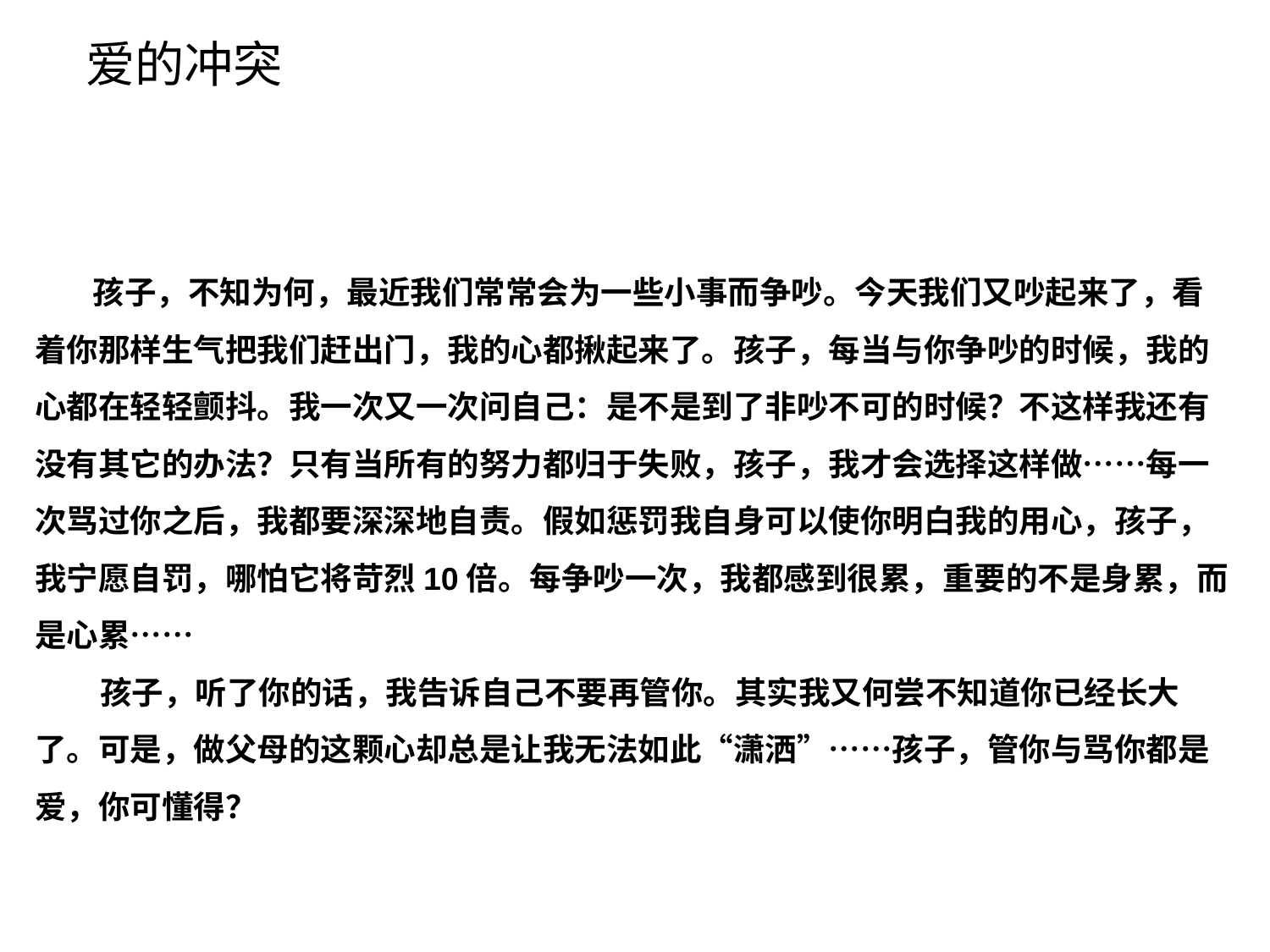

# 爱的冲突
妈妈的心里话
       孩子，不知为何，最近我们常常会为一些小事而争吵。今天我们又吵起来了，看着你那样生气把我们赶出门，我的心都揪起来了。孩子，每当与你争吵的时候，我的心都在轻轻颤抖。我一次又一次问自己：是不是到了非吵不可的时候？不这样我还有没有其它的办法？只有当所有的努力都归于失败，孩子，我才会选择这样做……每一次骂过你之后，我都要深深地自责。假如惩罚我自身可以使你明白我的用心，孩子，我宁愿自罚，哪怕它将苛烈10倍。每争吵一次，我都感到很累，重要的不是身累，而是心累……
        孩子，听了你的话，我告诉自己不要再管你。其实我又何尝不知道你已经长大了。可是，做父母的这颗心却总是让我无法如此“潇洒”……孩子，管你与骂你都是爱，你可懂得？